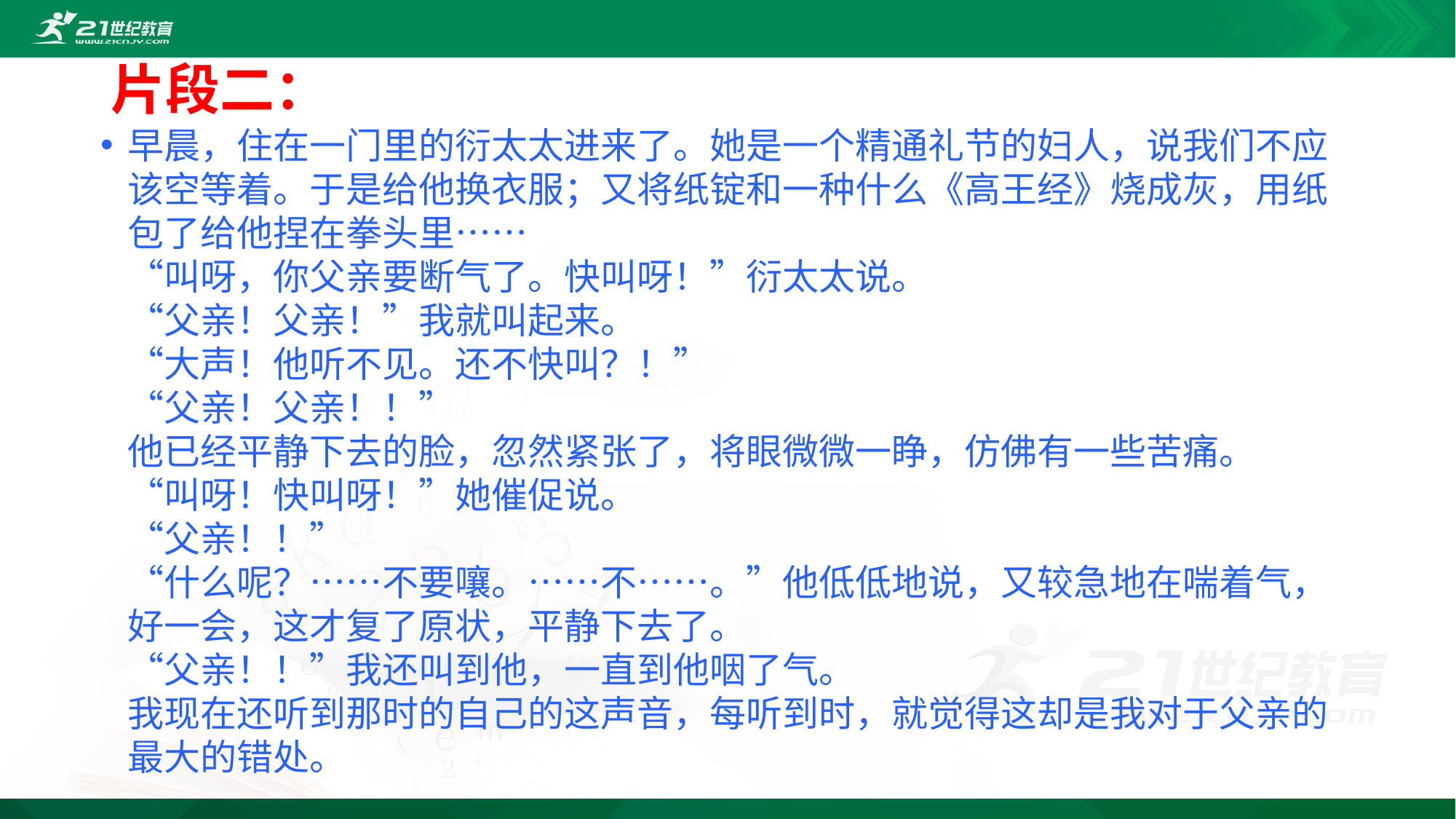

# 片段二：
早晨，住在一门里的衍太太进来了。她是一个精通礼节的妇人，说我们不应该空等着。于是给他换衣服；又将纸锭和一种什么《高王经》烧成灰，用纸包了给他捏在拳头里……
“叫呀，你父亲要断气了。快叫呀！”衍太太说。
“父亲！父亲！”我就叫起来。
“大声！他听不见。还不快叫？！”
“父亲！父亲！！”
他已经平静下去的脸，忽然紧张了，将眼微微一睁，仿佛有一些苦痛。
“叫呀！快叫呀！”她催促说。
“父亲！！”
“什么呢？……不要嚷。……不……。”他低低地说，又较急地在喘着气，好一会，这才复了原状，平静下去了。
“父亲！！”我还叫到他，一直到他咽了气。
我现在还听到那时的自己的这声音，每听到时，就觉得这却是我对于父亲的最大的错处。